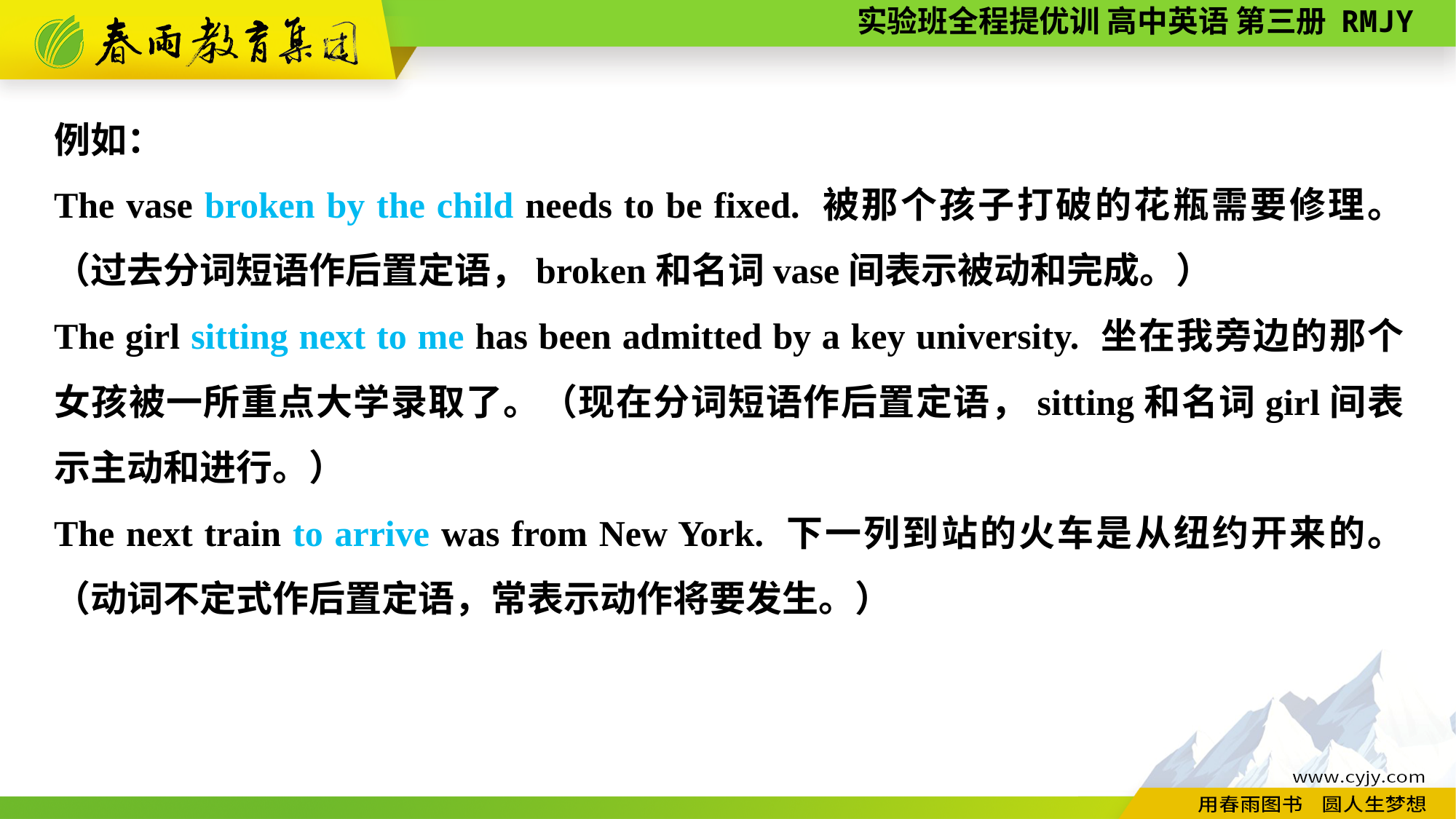

例如：
The vase broken by the child needs to be fixed. 被那个孩子打破的花瓶需要修理。（过去分词短语作后置定语，broken和名词vase间表示被动和完成。）
The girl sitting next to me has been admitted by a key university. 坐在我旁边的那个女孩被一所重点大学录取了。（现在分词短语作后置定语，sitting和名词girl间表示主动和进行。）
The next train to arrive was from New York. 下一列到站的火车是从纽约开来的。（动词不定式作后置定语，常表示动作将要发生。）